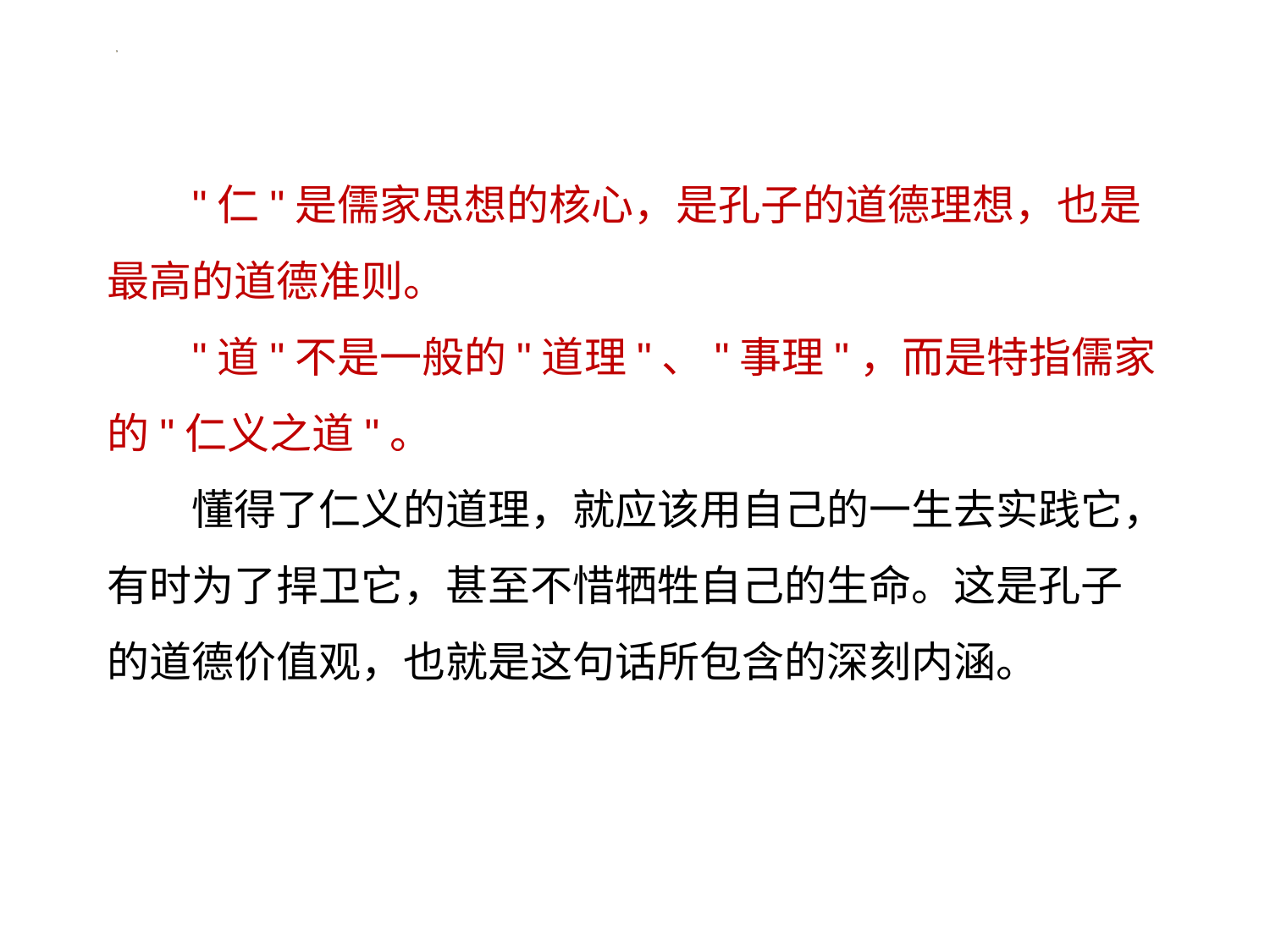

"仁"是儒家思想的核心，是孔子的道德理想，也是最高的道德准则。
"道"不是一般的"道理"、"事理"，而是特指儒家的"仁义之道"。
懂得了仁义的道理，就应该用自己的一生去实践它，有时为了捍卫它，甚至不惜牺牲自己的生命。这是孔子的道德价值观，也就是这句话所包含的深刻内涵。